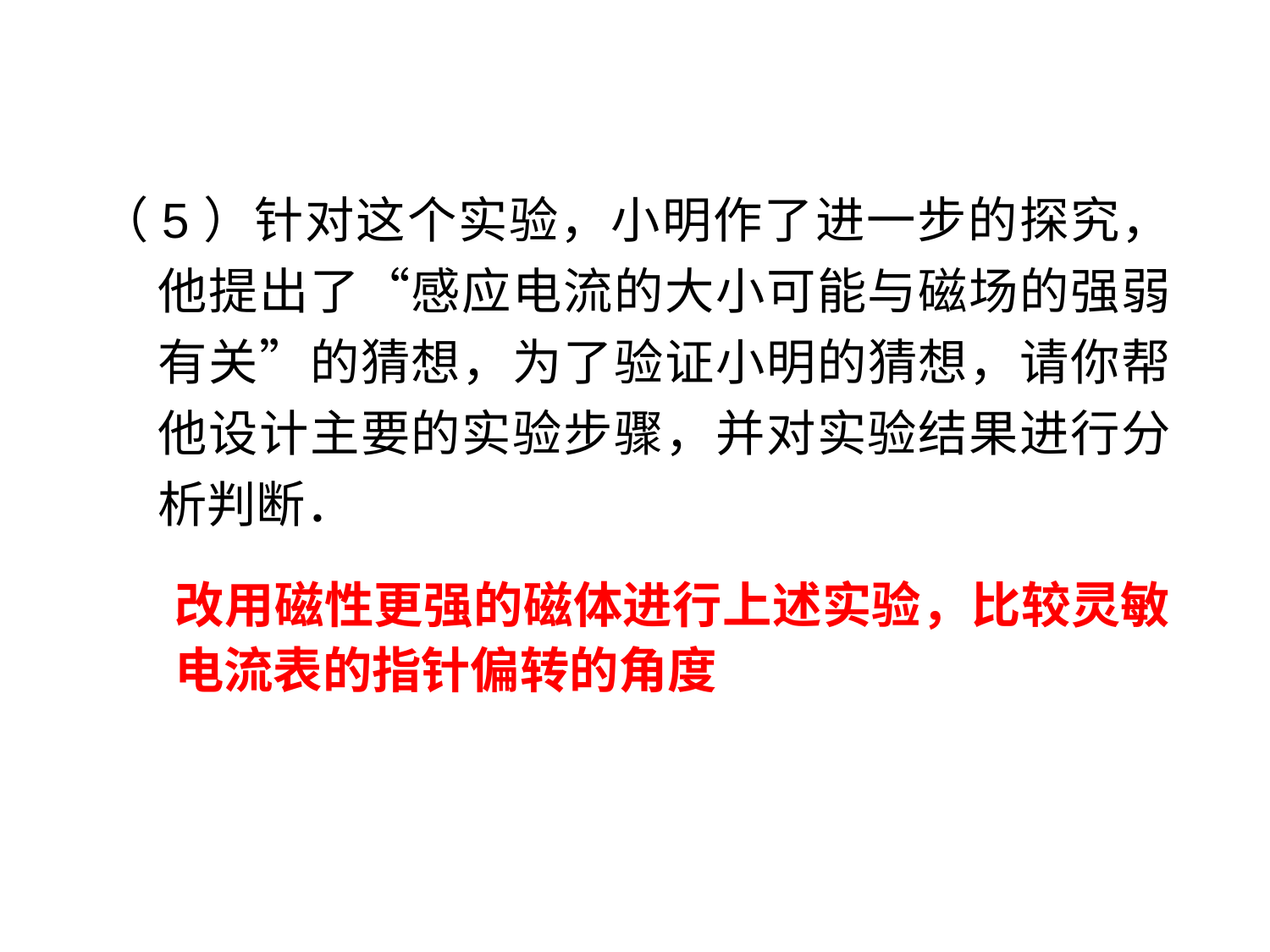

（5）针对这个实验，小明作了进一步的探究，他提出了“感应电流的大小可能与磁场的强弱有关”的猜想，为了验证小明的猜想，请你帮他设计主要的实验步骤，并对实验结果进行分析判断．
改用磁性更强的磁体进行上述实验，比较灵敏电流表的指针偏转的角度